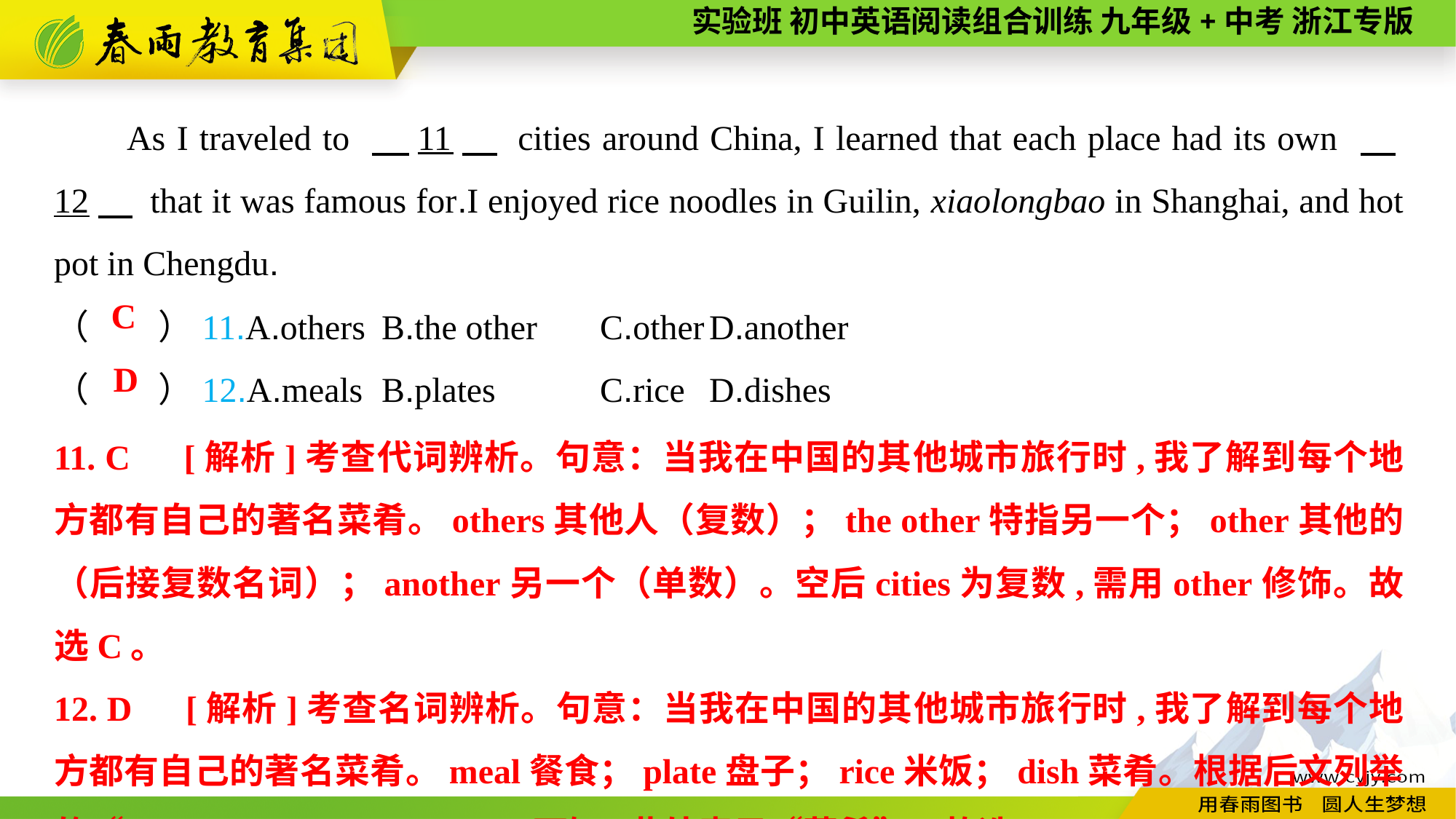

As I traveled to 　11　 cities around China, I learned that each place had its own 　12　 that it was famous for.I enjoyed rice noodles in Guilin, xiaolongbao in Shanghai, and hot pot in Chengdu.
（　　）11.A.others	B.the other	C.other	D.another
（　　）12.A.meals	B.plates	C.rice	D.dishes
C
D
11. C　[解析]考查代词辨析。句意：当我在中国的其他城市旅行时,我了解到每个地方都有自己的著名菜肴。others其他人（复数）；the other特指另一个；other其他的（后接复数名词）；another另一个（单数）。空后cities为复数,需用other修饰。故选C。
12. D　[解析]考查名词辨析。句意：当我在中国的其他城市旅行时,我了解到每个地方都有自己的著名菜肴。meal餐食；plate盘子；rice米饭；dish菜肴。根据后文列举的“rice noodles, xiaolongbao”可知,此处表示“菜肴”。故选D。